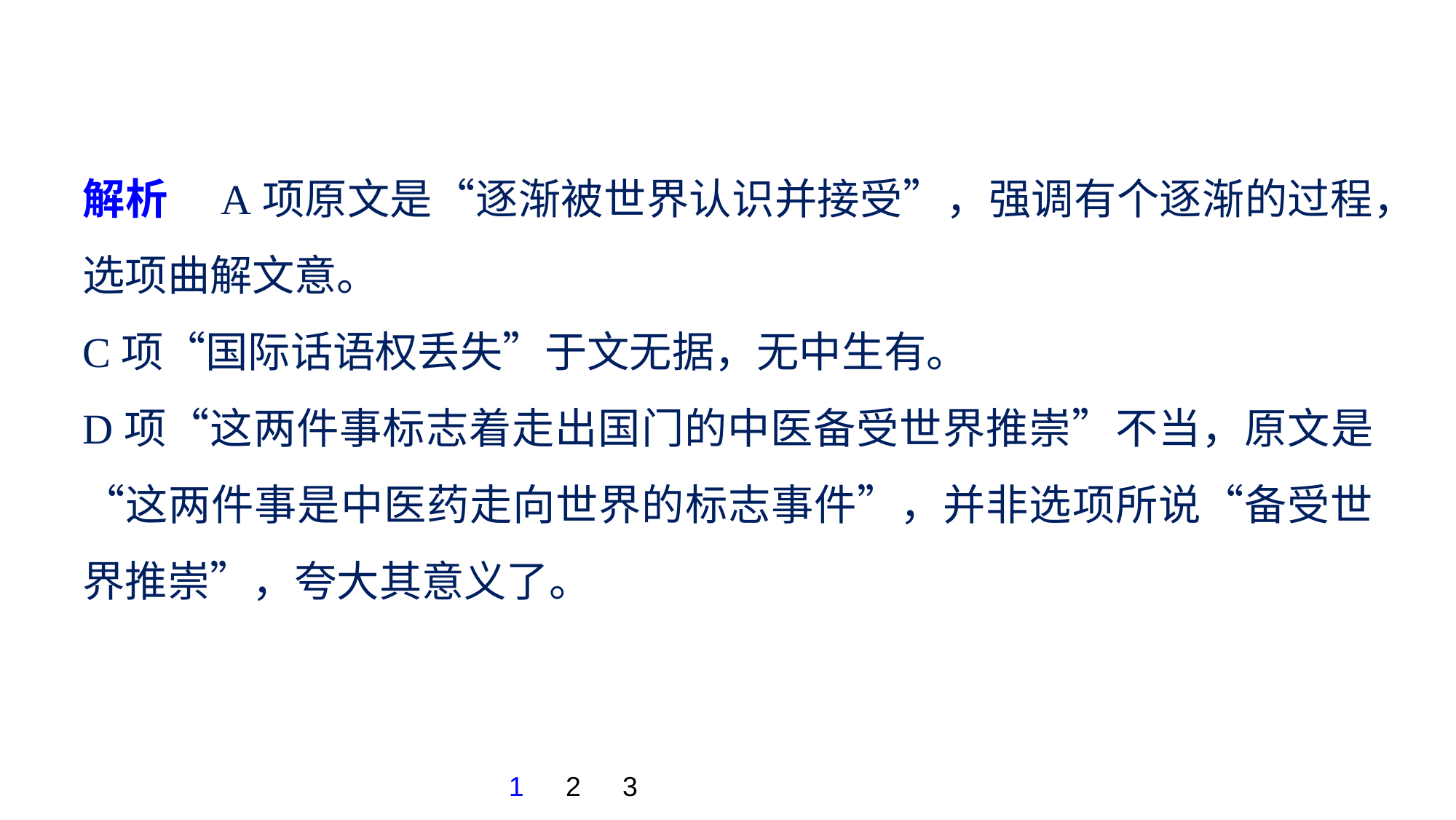

解析　A项原文是“逐渐被世界认识并接受”，强调有个逐渐的过程，选项曲解文意。
C项“国际话语权丢失”于文无据，无中生有。
D项“这两件事标志着走出国门的中医备受世界推崇”不当，原文是“这两件事是中医药走向世界的标志事件”，并非选项所说“备受世界推崇”，夸大其意义了。
1
2
3